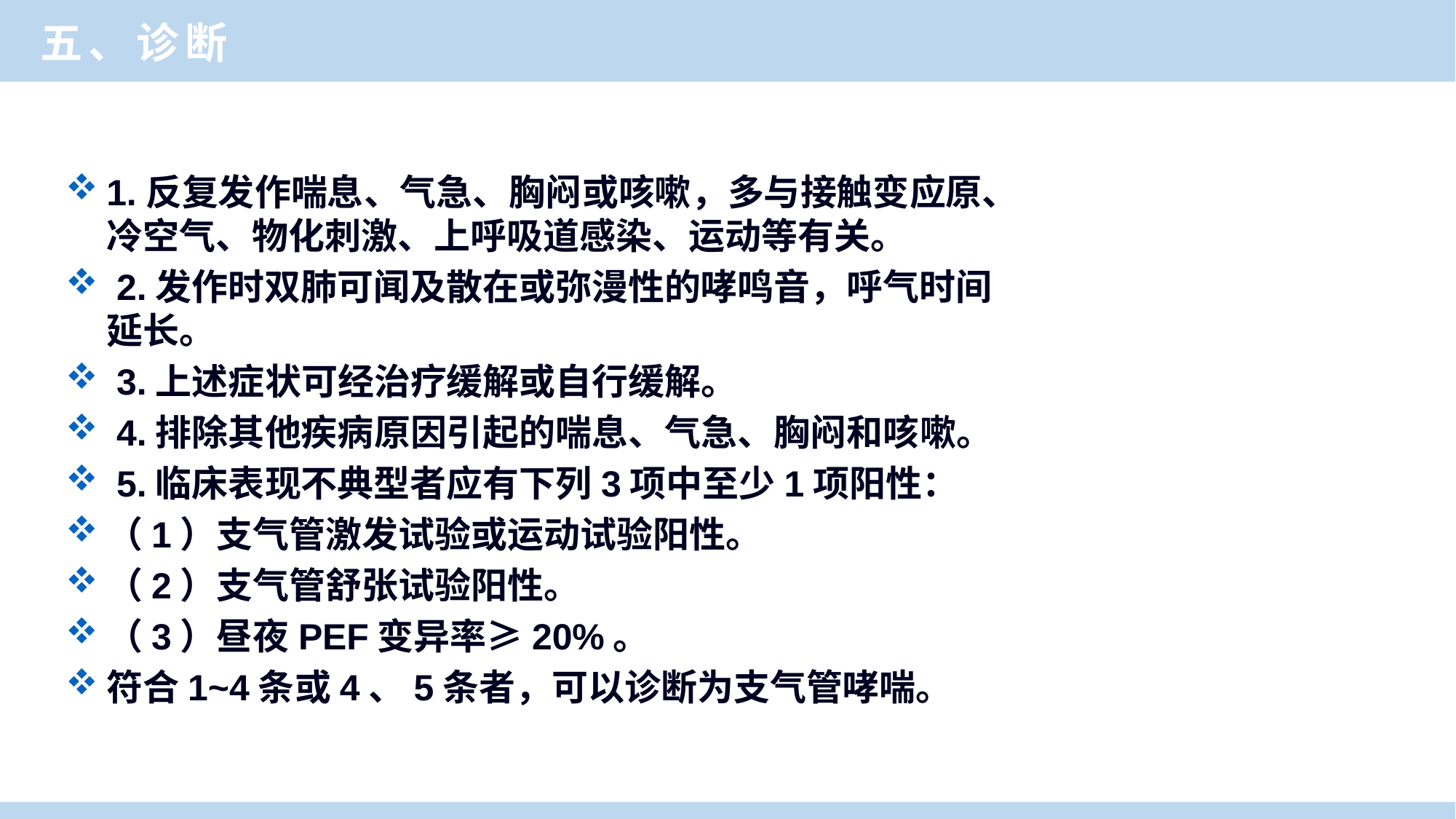

五、诊断
1.反复发作喘息、气急、胸闷或咳嗽，多与接触变应原、冷空气、物化刺激、上呼吸道感染、运动等有关。
 2.发作时双肺可闻及散在或弥漫性的哮鸣音，呼气时间延长。
 3.上述症状可经治疗缓解或自行缓解。
 4.排除其他疾病原因引起的喘息、气急、胸闷和咳嗽。
 5.临床表现不典型者应有下列3项中至少1项阳性：
（1）支气管激发试验或运动试验阳性。
（2）支气管舒张试验阳性。
（3）昼夜PEF变异率≥20%。
符合1~4条或4、5条者，可以诊断为支气管哮喘。